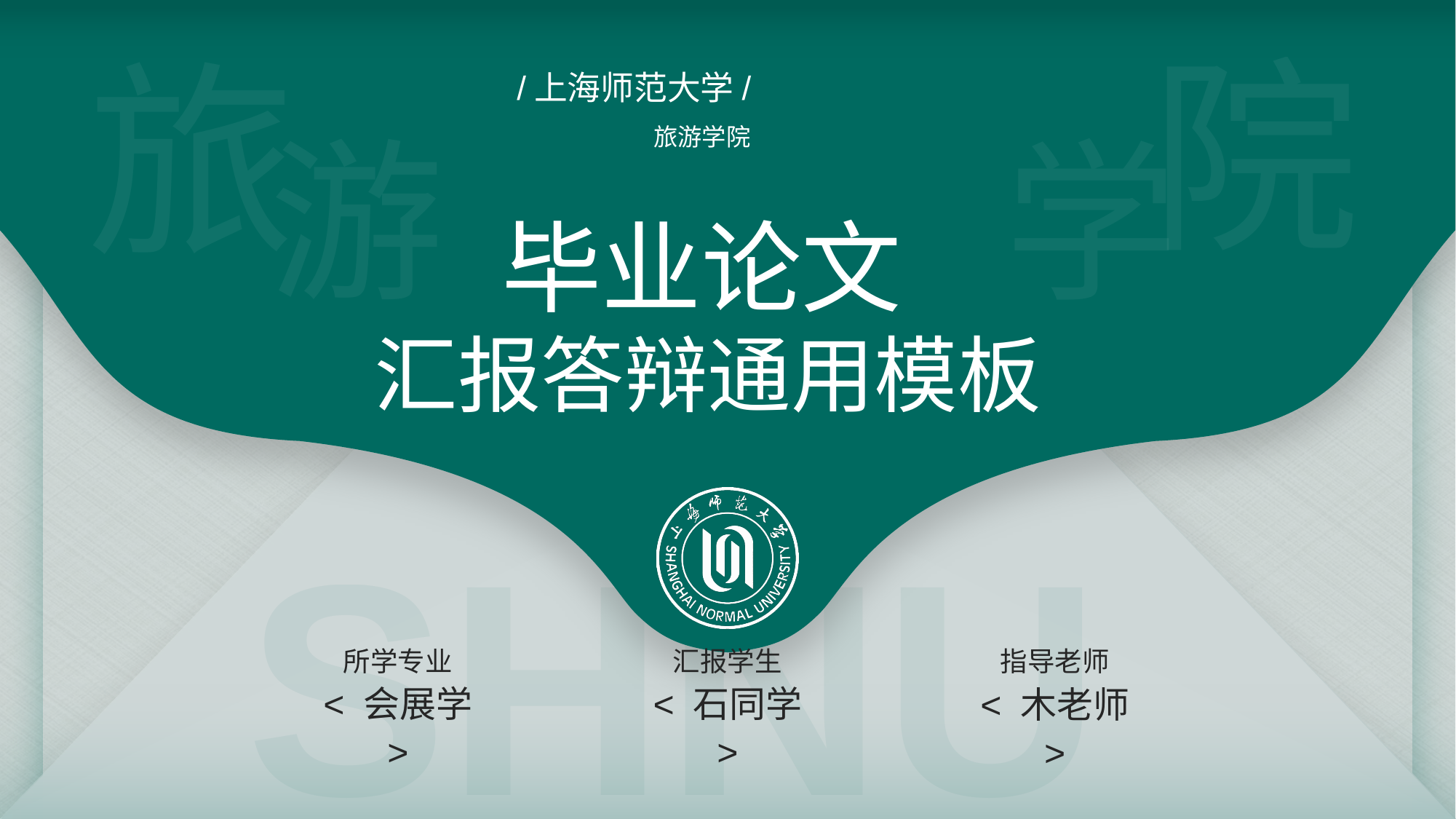

院
旅
/上海师范大学/
游
学
旅游学院
毕业论文
汇报答辩通用模板
所学专业
< 会展学 >
汇报学生
< 石同学 >
指导老师
< 木老师 >

石同学是旅游学院的，其他学院的校友也可以点击修改文案为自己学院的名称噢